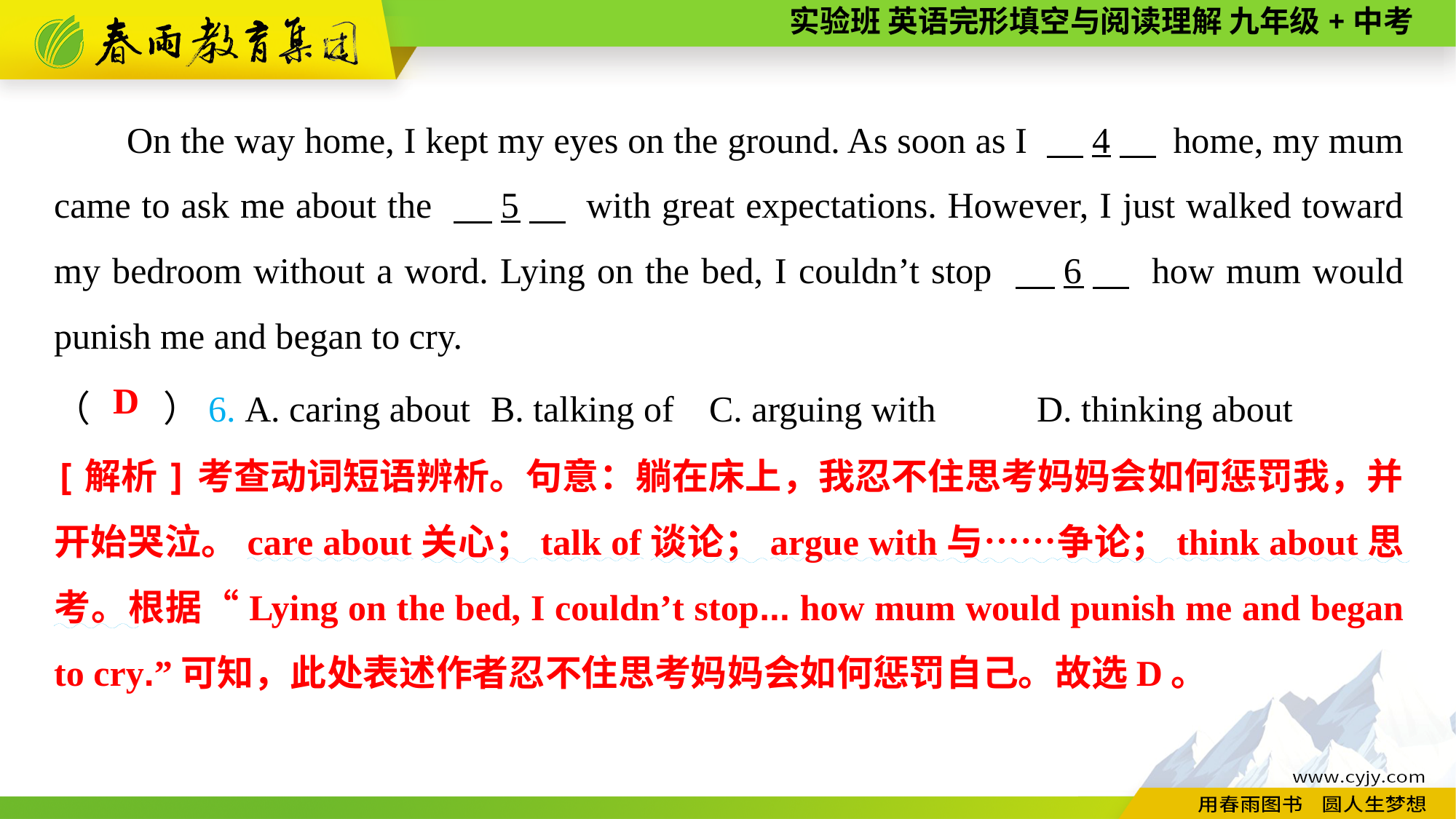

On the way home, I kept my eyes on the ground. As soon as I 　4　 home, my mum came to ask me about the 　5　 with great expectations. However, I just walked toward my bedroom without a word. Lying on the bed, I couldn’t stop 　6　 how mum would punish me and began to cry.
（　　）6. A. caring about	B. talking of	C. arguing with	D. thinking about

D
[解析]考查动词短语辨析。句意：躺在床上，我忍不住思考妈妈会如何惩罚我，并开始哭泣。care about关心；talk of谈论；argue with与……争论；think about思考。根据“Lying on the bed, I couldn’t stop... how mum would punish me and began to cry.”可知，此处表述作者忍不住思考妈妈会如何惩罚自己。故选D。